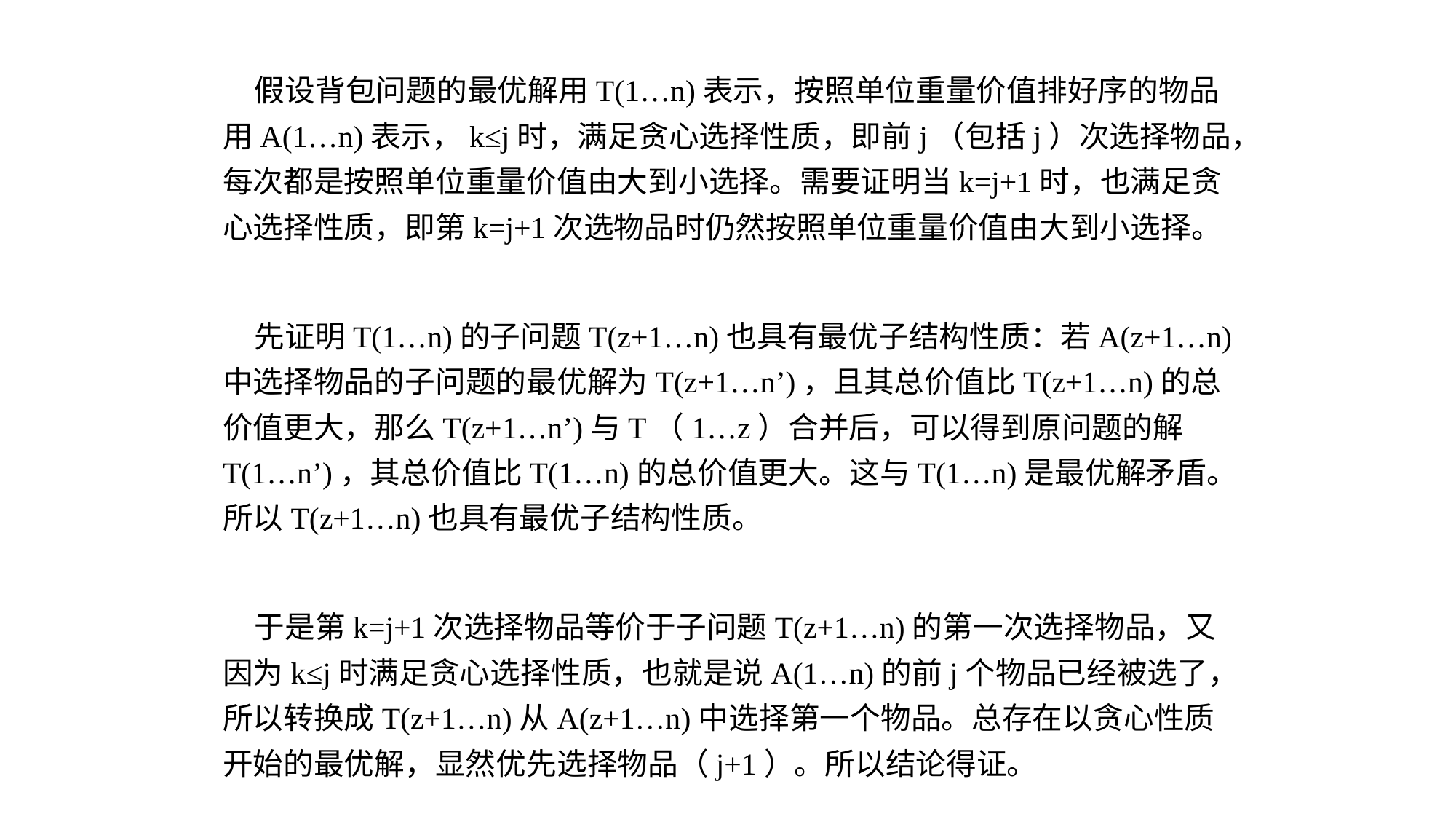

假设背包问题的最优解用T(1…n)表示，按照单位重量价值排好序的物品用A(1…n)表示，k≤j时，满足贪心选择性质，即前j（包括j）次选择物品，每次都是按照单位重量价值由大到小选择。需要证明当k=j+1时，也满足贪心选择性质，即第k=j+1次选物品时仍然按照单位重量价值由大到小选择。

先证明T(1…n)的子问题T(z+1…n)也具有最优子结构性质：若A(z+1…n)中选择物品的子问题的最优解为T(z+1…n’)，且其总价值比T(z+1…n)的总价值更大，那么T(z+1…n’)与T（1…z）合并后，可以得到原问题的解T(1…n’)，其总价值比T(1…n)的总价值更大。这与T(1…n)是最优解矛盾。所以T(z+1…n)也具有最优子结构性质。

于是第k=j+1次选择物品等价于子问题T(z+1…n)的第一次选择物品，又因为k≤j时满足贪心选择性质，也就是说A(1…n)的前j个物品已经被选了，所以转换成T(z+1…n)从A(z+1…n)中选择第一个物品。总存在以贪心性质开始的最优解，显然优先选择物品（j+1）。所以结论得证。